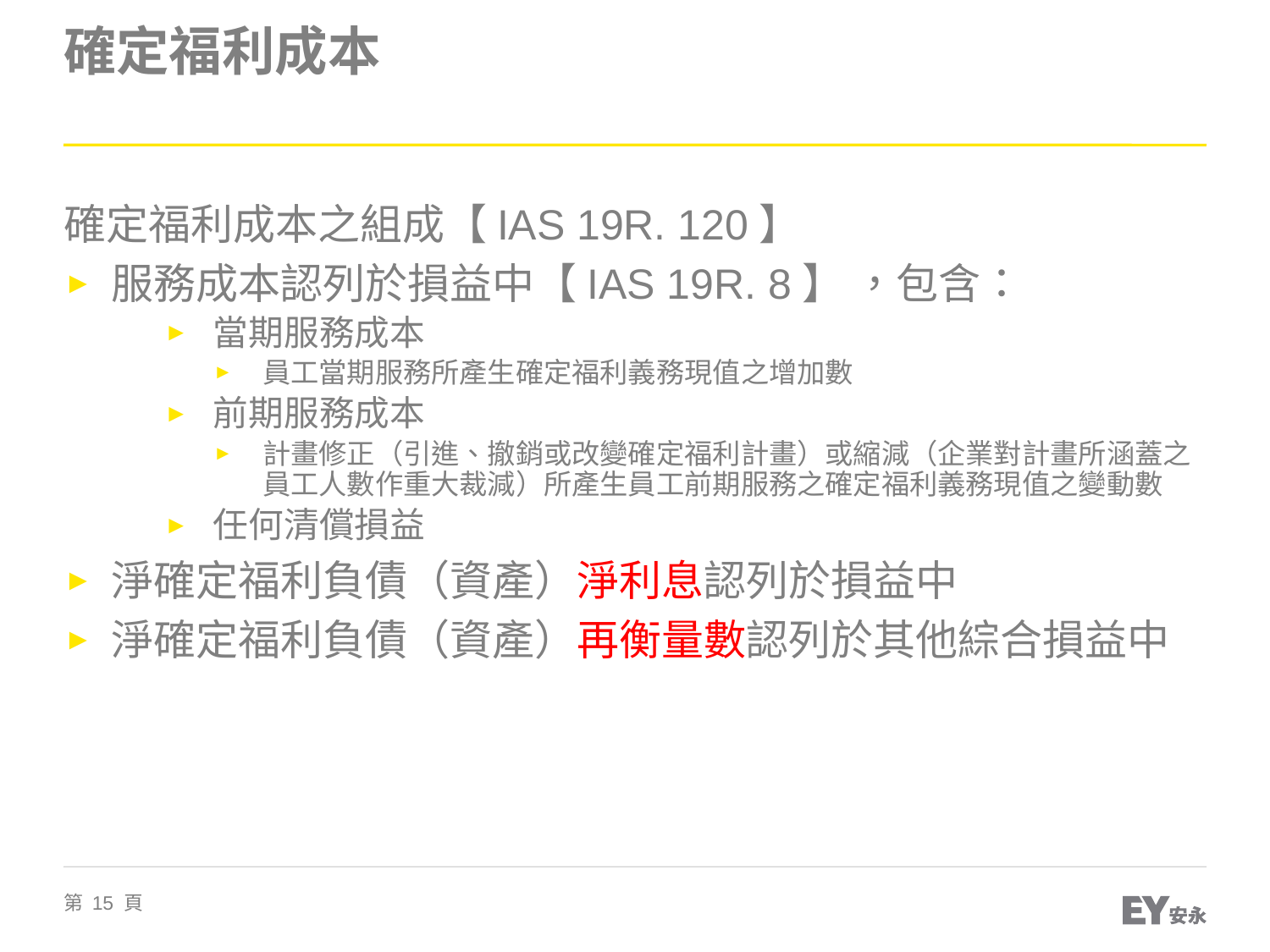

# 確定福利成本
確定福利成本之組成【IAS 19R. 120】
服務成本認列於損益中【IAS 19R. 8】 ，包含：
當期服務成本
員工當期服務所產生確定福利義務現值之增加數
前期服務成本
計畫修正（引進、撤銷或改變確定福利計畫）或縮減（企業對計畫所涵蓋之員工人數作重大裁減）所產生員工前期服務之確定福利義務現值之變動數
任何清償損益
淨確定福利負債（資產）淨利息認列於損益中
淨確定福利負債（資產）再衡量數認列於其他綜合損益中